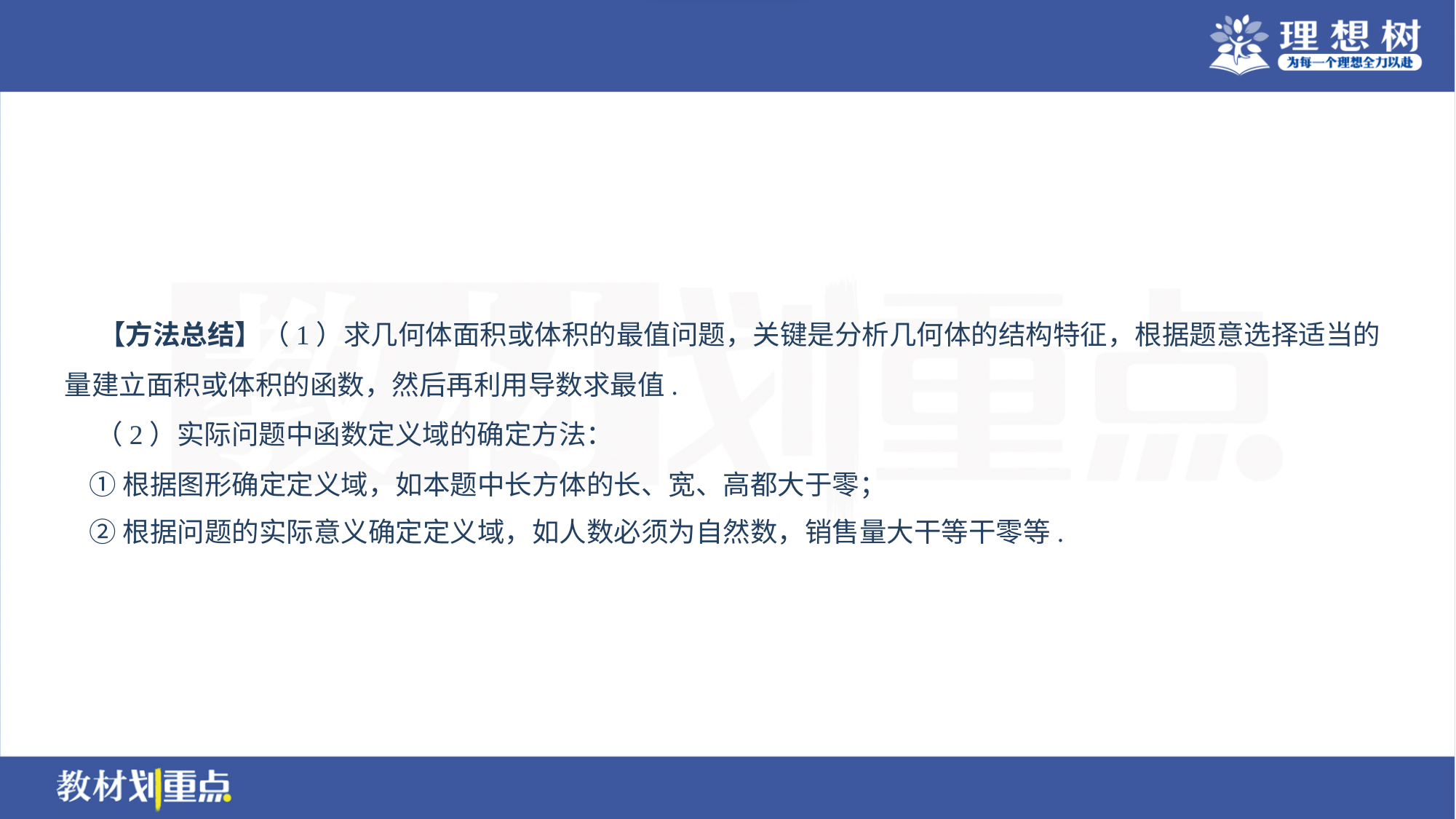

【方法总结】（1）求几何体面积或体积的最值问题，关键是分析几何体的结构特征，根据题意选择适当的
量建立面积或体积的函数，然后再利用导数求最值.
    （2）实际问题中函数定义域的确定方法：
    ①根据图形确定定义域，如本题中长方体的长、宽、高都大于零；
    ②根据问题的实际意义确定定义域，如人数必须为自然数，销售量大干等干零等.